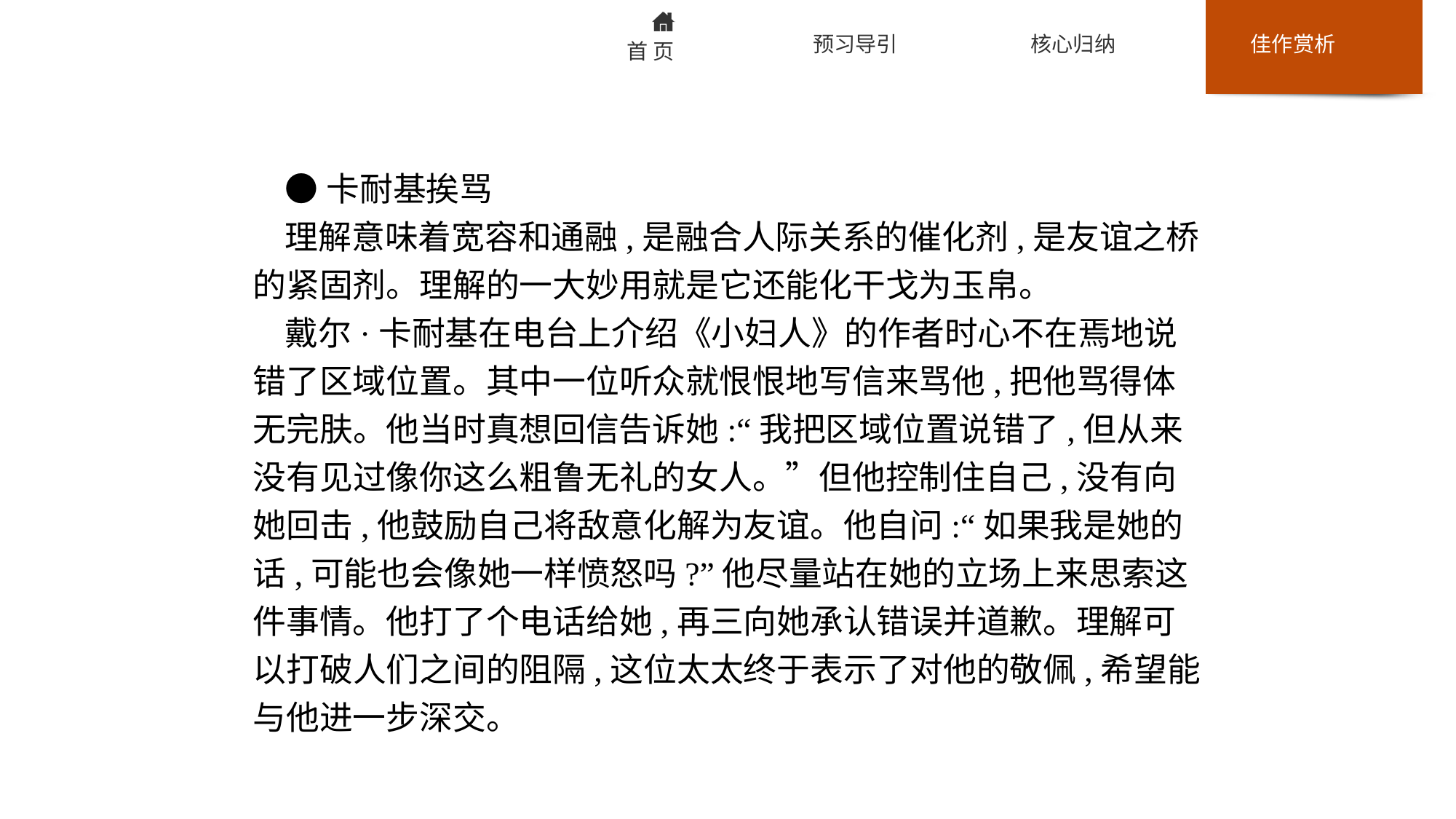

●卡耐基挨骂
理解意味着宽容和通融,是融合人际关系的催化剂,是友谊之桥的紧固剂。理解的一大妙用就是它还能化干戈为玉帛。
戴尔·卡耐基在电台上介绍《小妇人》的作者时心不在焉地说错了区域位置。其中一位听众就恨恨地写信来骂他,把他骂得体无完肤。他当时真想回信告诉她:“我把区域位置说错了,但从来没有见过像你这么粗鲁无礼的女人。”但他控制住自己,没有向她回击,他鼓励自己将敌意化解为友谊。他自问:“如果我是她的话,可能也会像她一样愤怒吗?”他尽量站在她的立场上来思索这件事情。他打了个电话给她,再三向她承认错误并道歉。理解可以打破人们之间的阻隔,这位太太终于表示了对他的敬佩,希望能与他进一步深交。